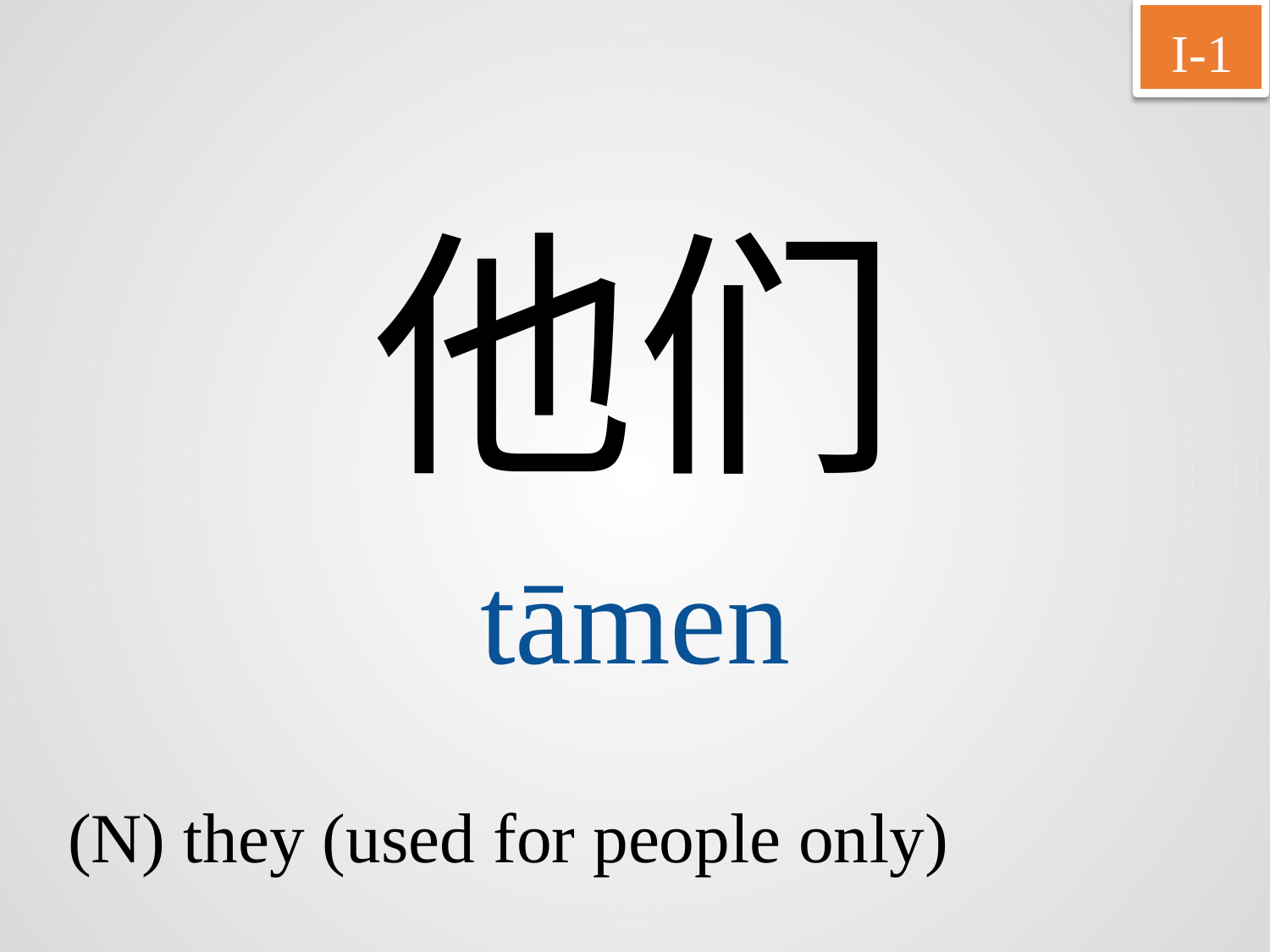

I-1

他们
tāmen
(N) they (used for people only)